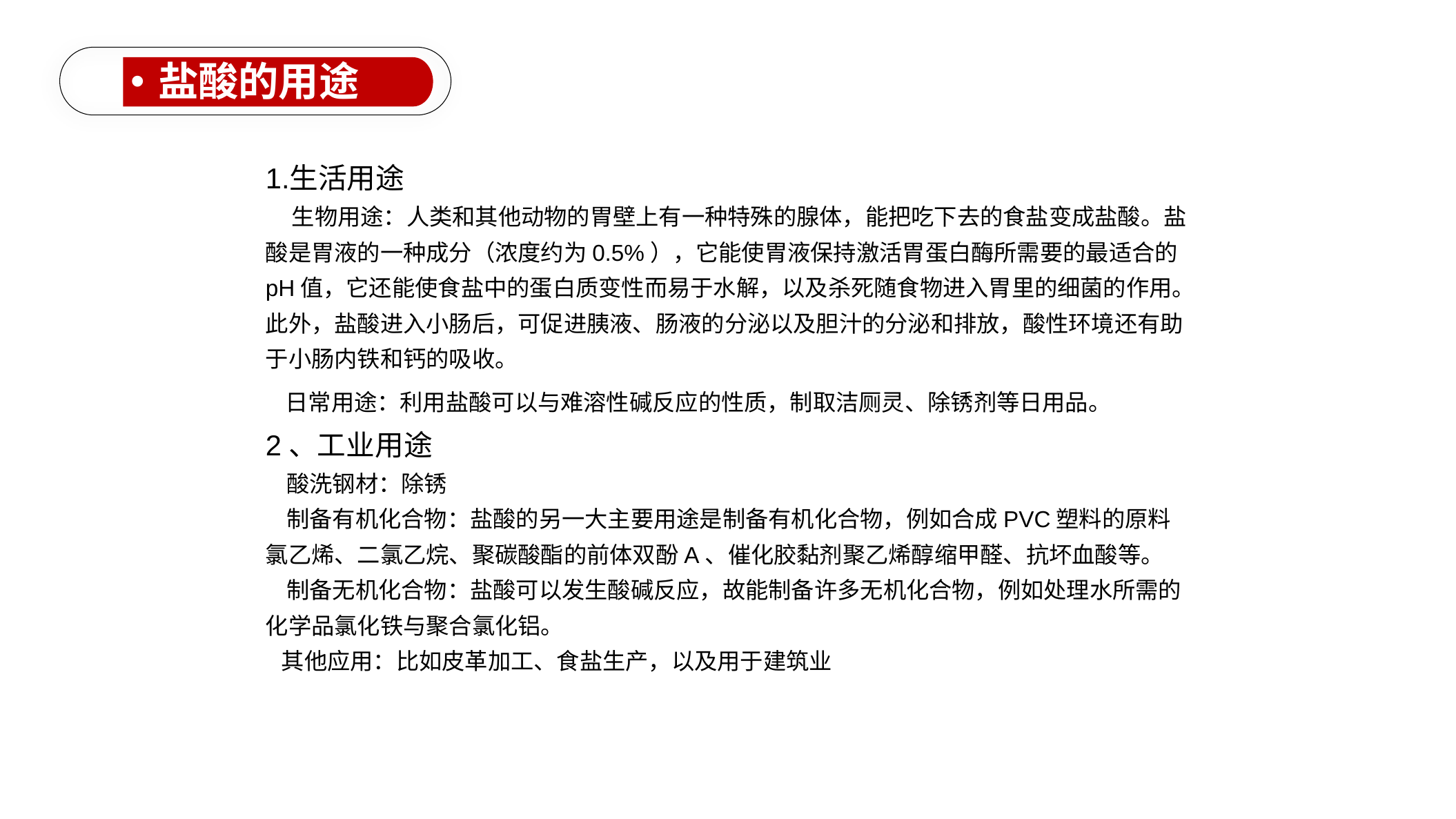

盐酸的用途
生活用途
    生物用途：人类和其他动物的胃壁上有一种特殊的腺体，能把吃下去的食盐变成盐酸。盐酸是胃液的一种成分（浓度约为0.5%），它能使胃液保持激活胃蛋白酶所需要的最适合的pH值，它还能使食盐中的蛋白质变性而易于水解，以及杀死随食物进入胃里的细菌的作用。此外，盐酸进入小肠后，可促进胰液、肠液的分泌以及胆汁的分泌和排放，酸性环境还有助于小肠内铁和钙的吸收。
  日常用途：利用盐酸可以与难溶性碱反应的性质，制取洁厕灵、除锈剂等日用品。
2、工业用途
   酸洗钢材：除锈
   制备有机化合物：盐酸的另一大主要用途是制备有机化合物，例如合成PVC塑料的原料氯乙烯、二氯乙烷、聚碳酸酯的前体双酚A、催化胶黏剂聚乙烯醇缩甲醛、抗坏血酸等。
   制备无机化合物：盐酸可以发生酸碱反应，故能制备许多无机化合物，例如处理水所需的化学品氯化铁与聚合氯化铝。
  其他应用：比如皮革加工、食盐生产，以及用于建筑业